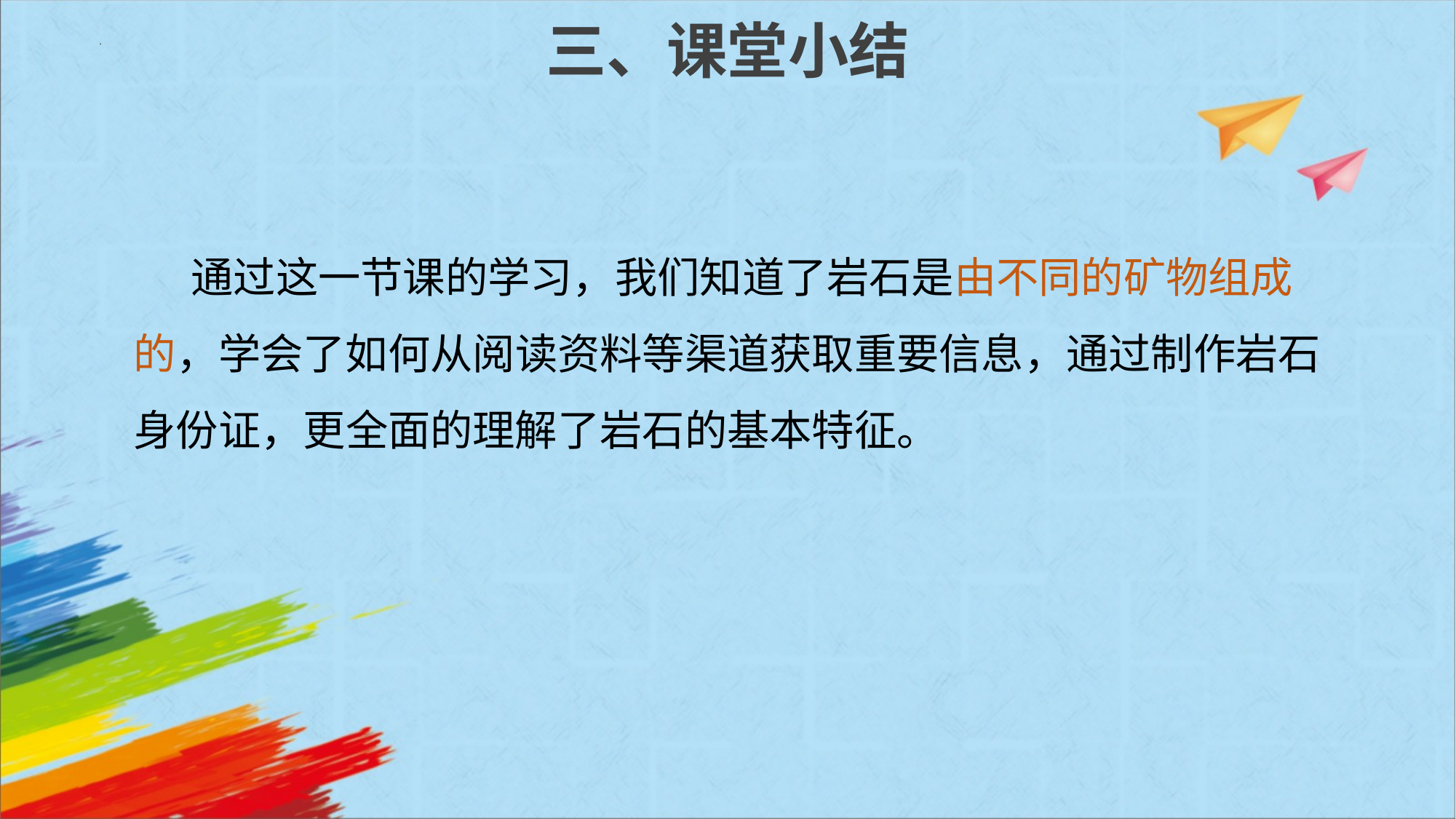

# 三、课堂小结
     通过这一节课的学习，我们知道了岩石是由不同的矿物组成的，学会了如何从阅读资料等渠道获取重要信息，通过制作岩石身份证，更全面的理解了岩石的基本特征。